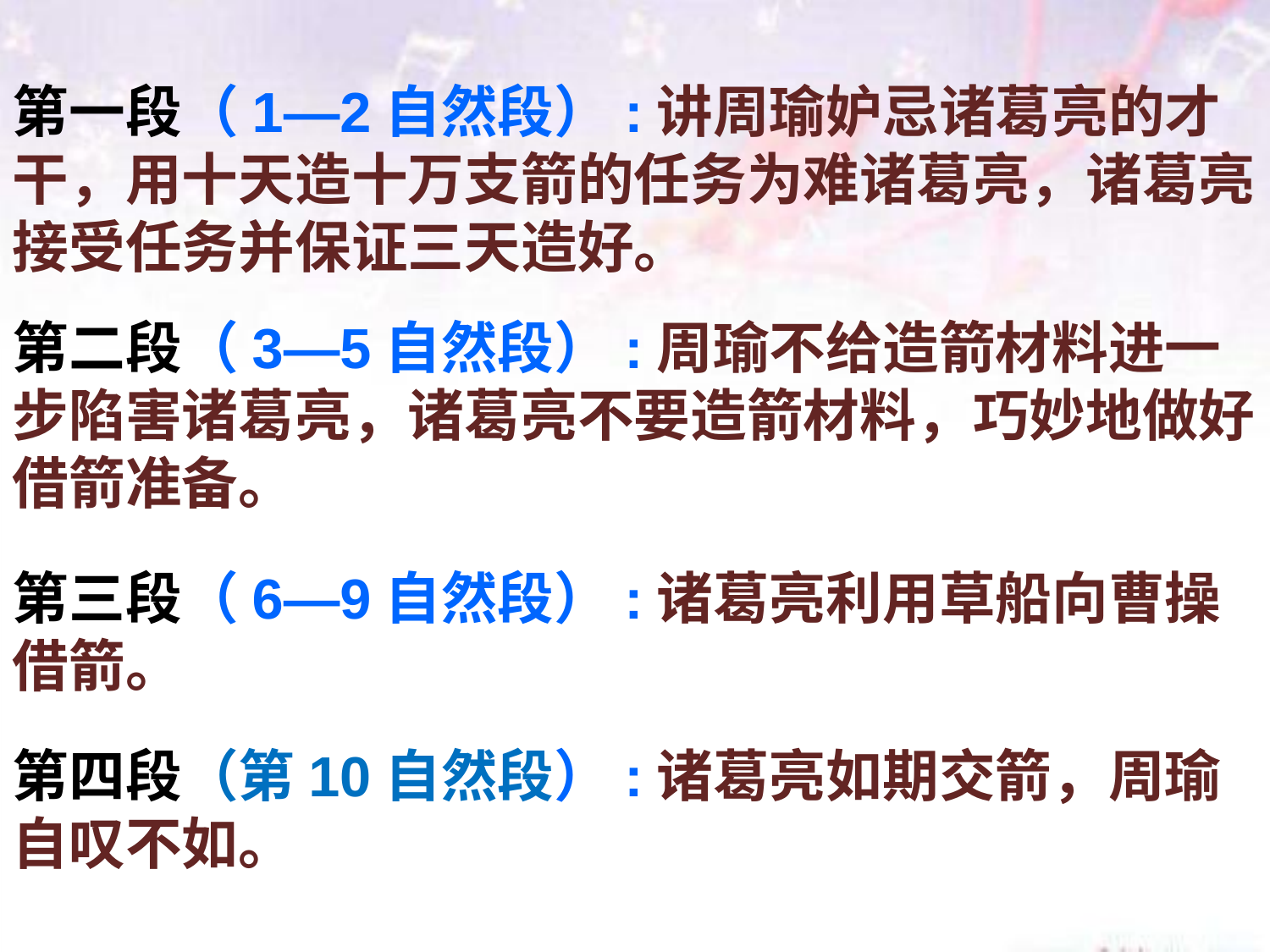

第一段（1—2自然段）:讲周瑜妒忌诸葛亮的才干，用十天造十万支箭的任务为难诸葛亮，诸葛亮接受任务并保证三天造好。
第二段（3—5自然段）:周瑜不给造箭材料进一步陷害诸葛亮，诸葛亮不要造箭材料，巧妙地做好借箭准备。
第三段（6—9自然段）:诸葛亮利用草船向曹操借箭。
第四段（第10自然段）:诸葛亮如期交箭，周瑜自叹不如。